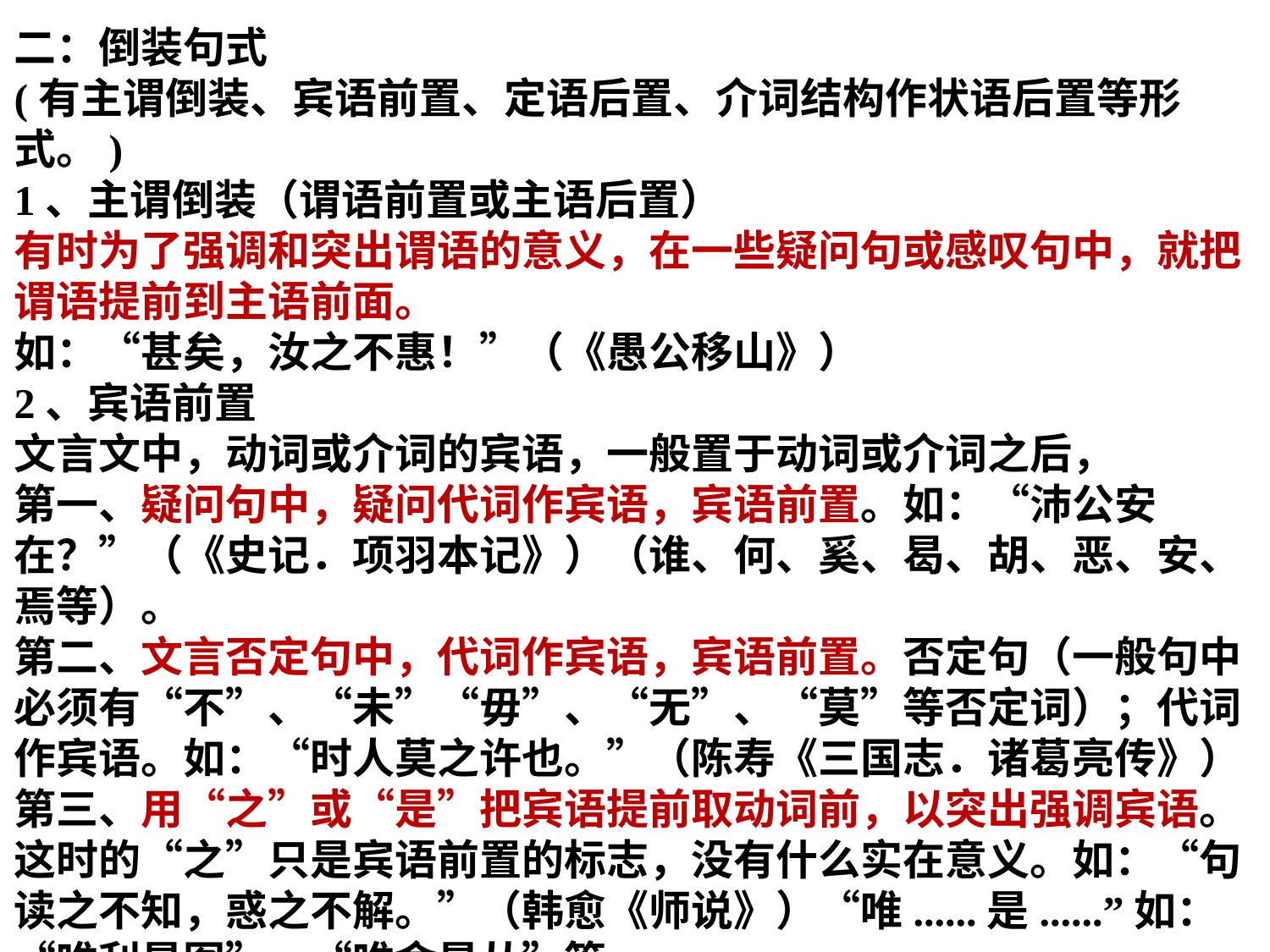

二：倒装句式
(有主谓倒装、宾语前置、定语后置、介词结构作状语后置等形式。)
1、主谓倒装（谓语前置或主语后置）
有时为了强调和突出谓语的意义，在一些疑问句或感叹句中，就把谓语提前到主语前面。
如：“甚矣，汝之不惠！”（《愚公移山》）
2、宾语前置
文言文中，动词或介词的宾语，一般置于动词或介词之后，
第一、疑问句中，疑问代词作宾语，宾语前置。如：“沛公安在？”（《史记．项羽本记》）（谁、何、奚、曷、胡、恶、安、焉等）。
第二、文言否定句中，代词作宾语，宾语前置。否定句（一般句中必须有“不”、“未”“毋”、“无”、“莫”等否定词）；代词作宾语。如：“时人莫之许也。”（陈寿《三国志．诸葛亮传》）
第三、用“之”或“是”把宾语提前取动词前，以突出强调宾语。这时的“之”只是宾语前置的标志，没有什么实在意义。如：“句读之不知，惑之不解。”（韩愈《师说》）“唯......是......”如：“唯利是图”、“唯命是从”等。